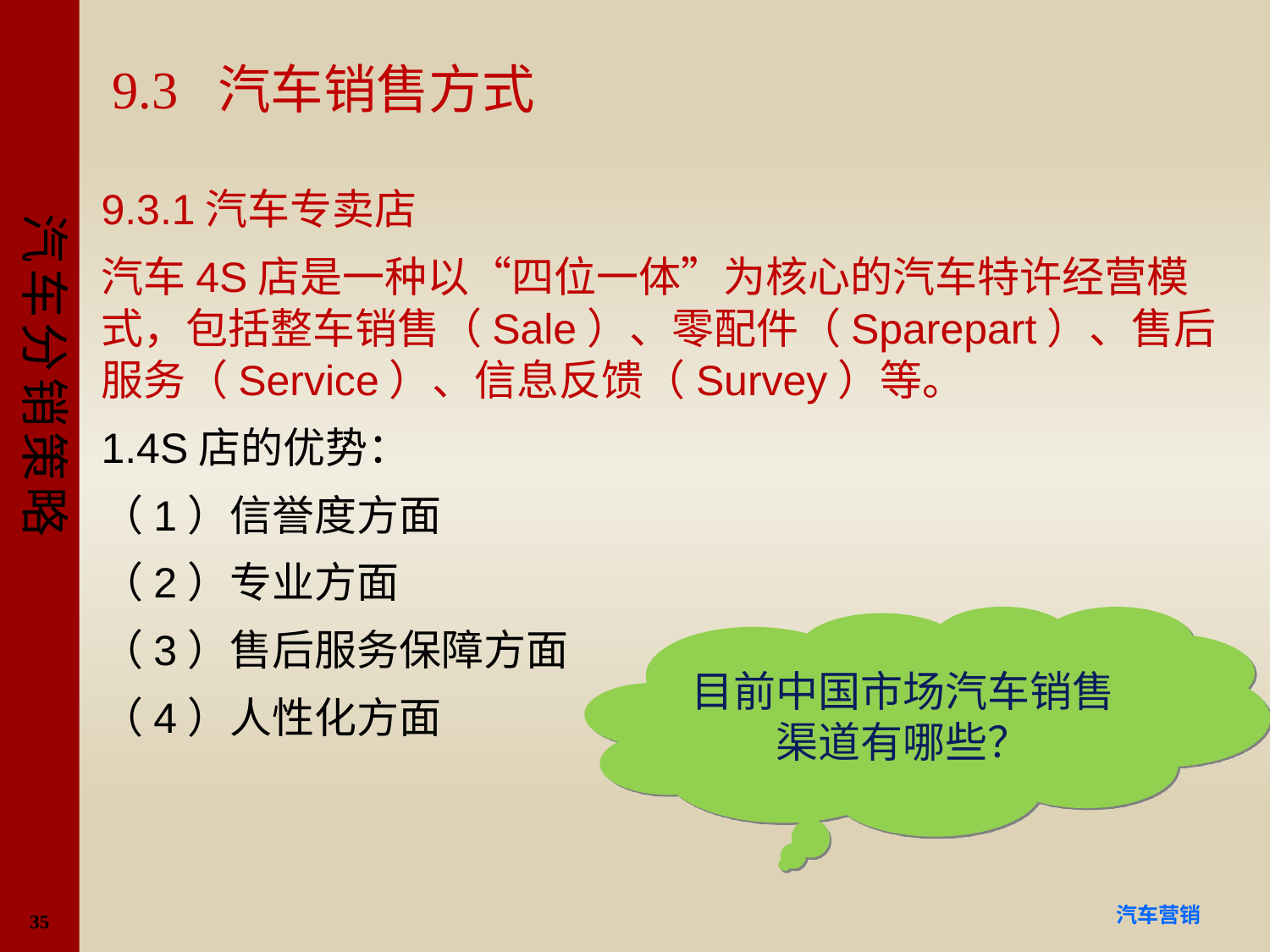

# 9.3  汽车销售方式
9.3.1汽车专卖店
汽车4S店是一种以“四位一体”为核心的汽车特许经营模式，包括整车销售（Sale）、零配件（Sparepart）、售后服务（Service）、信息反馈（Survey）等。
1.4S店的优势：
（1）信誉度方面
（2）专业方面
（3）售后服务保障方面
（4）人性化方面

目前中国市场汽车销售
渠道有哪些？
35